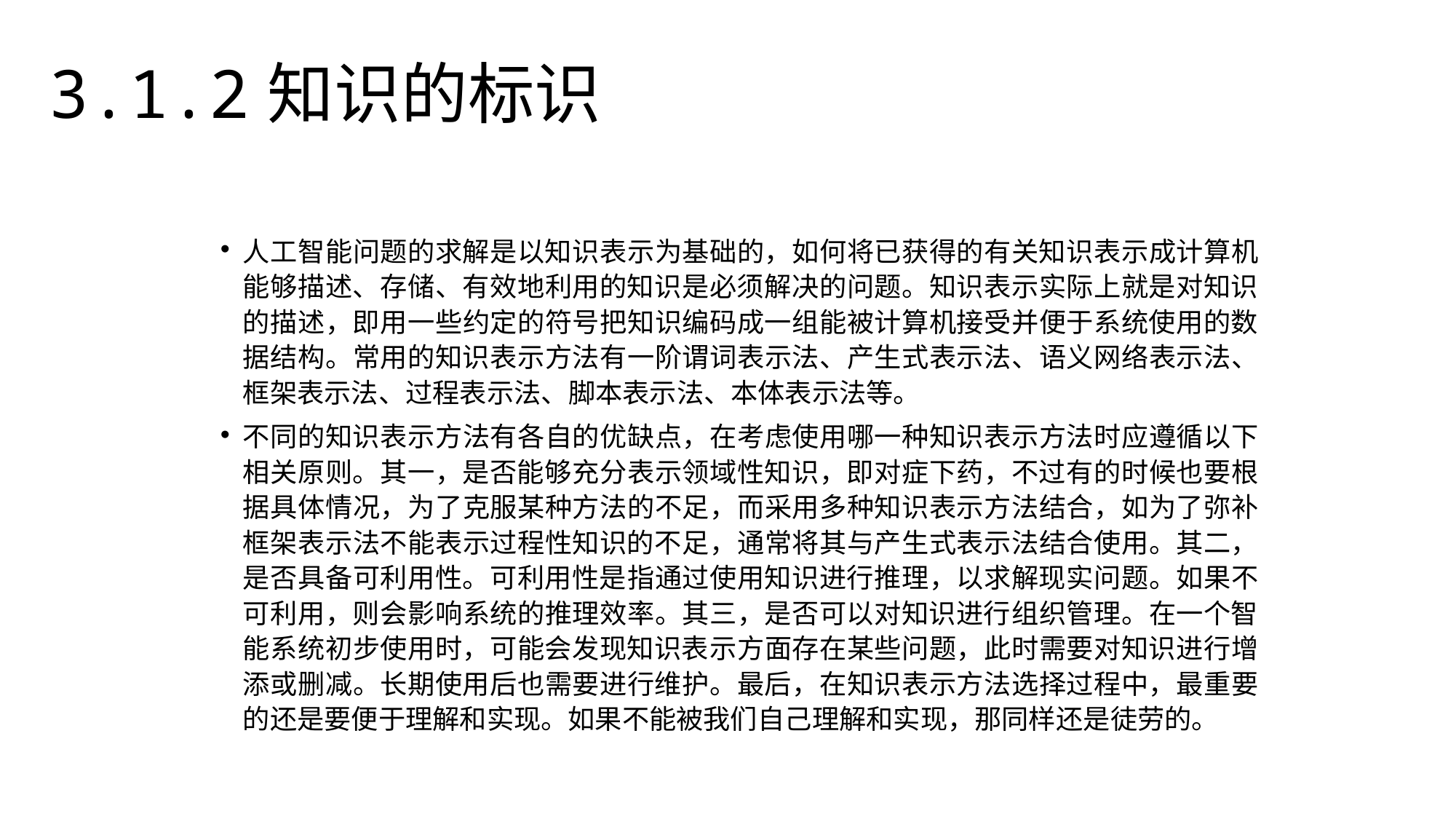

3.1.2知识的标识
人工智能问题的求解是以知识表示为基础的，如何将已获得的有关知识表示成计算机能够描述、存储、有效地利用的知识是必须解决的问题。知识表示实际上就是对知识的描述，即用一些约定的符号把知识编码成一组能被计算机接受并便于系统使用的数据结构。常用的知识表示方法有一阶谓词表示法、产生式表示法、语义网络表示法、框架表示法、过程表示法、脚本表示法、本体表示法等。
不同的知识表示方法有各自的优缺点，在考虑使用哪一种知识表示方法时应遵循以下相关原则。其一，是否能够充分表示领域性知识，即对症下药，不过有的时候也要根据具体情况，为了克服某种方法的不足，而采用多种知识表示方法结合，如为了弥补框架表示法不能表示过程性知识的不足，通常将其与产生式表示法结合使用。其二，是否具备可利用性。可利用性是指通过使用知识进行推理，以求解现实问题。如果不可利用，则会影响系统的推理效率。其三，是否可以对知识进行组织管理。在一个智能系统初步使用时，可能会发现知识表示方面存在某些问题，此时需要对知识进行增添或删减。长期使用后也需要进行维护。最后，在知识表示方法选择过程中，最重要的还是要便于理解和实现。如果不能被我们自己理解和实现，那同样还是徒劳的。